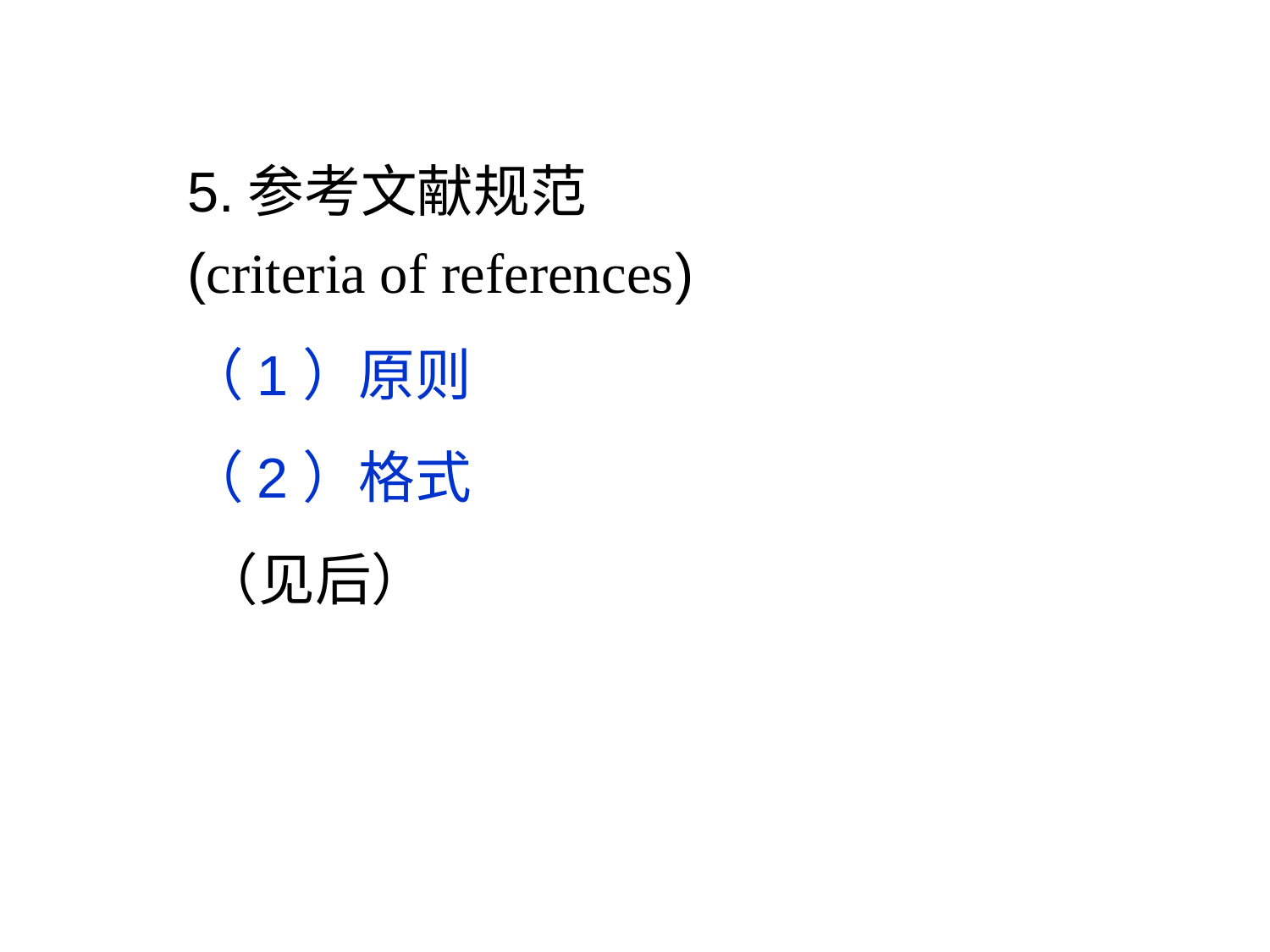

5.参考文献规范
(criteria of references)
（1）原则
（2）格式
 （见后）